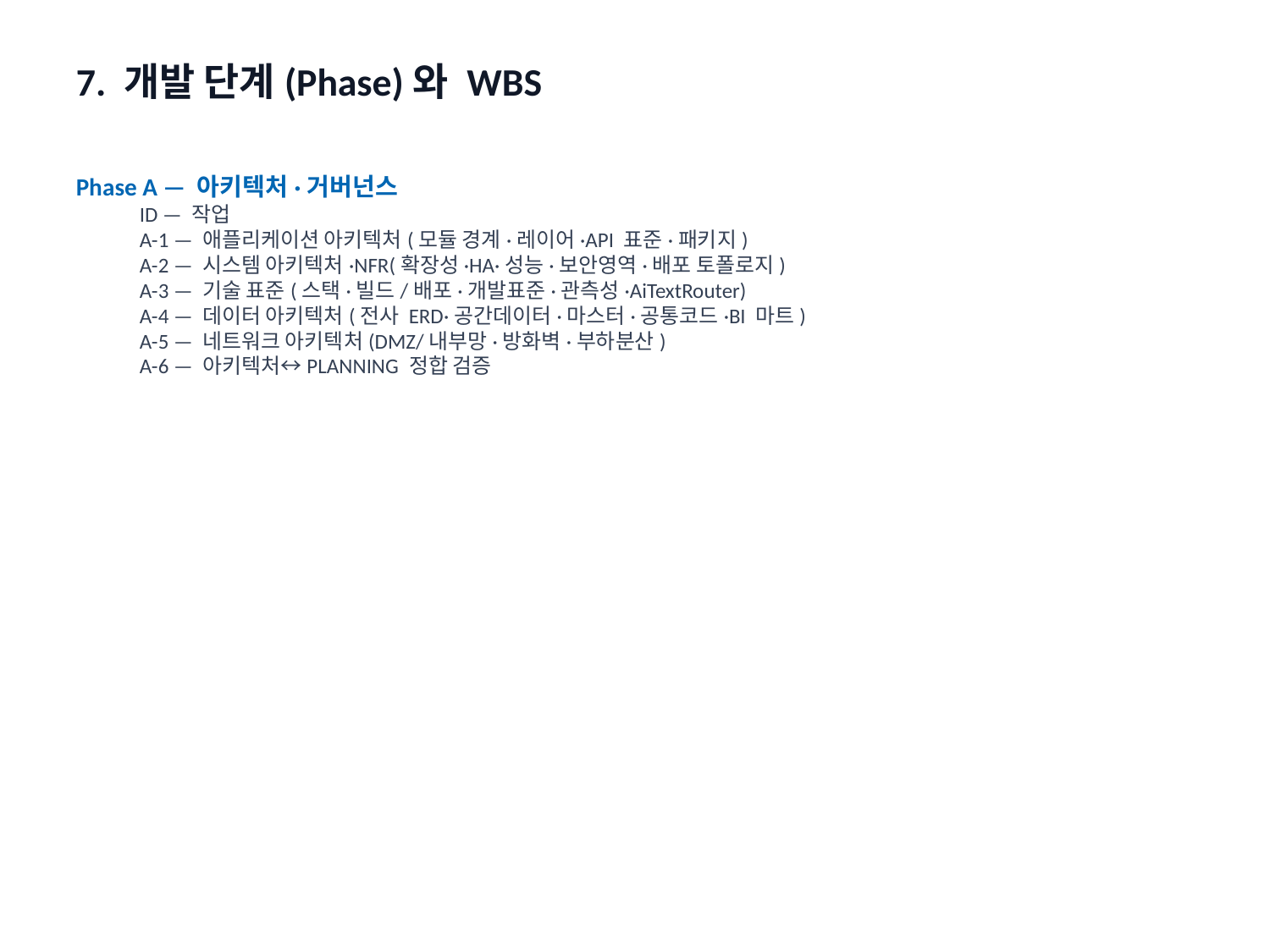

7. 개발 단계(Phase)와 WBS
Phase A — 아키텍처·거버넌스
ID — 작업
A-1 — 애플리케이션 아키텍처(모듈 경계·레이어·API 표준·패키지)
A-2 — 시스템 아키텍처·NFR(확장성·HA·성능·보안영역·배포 토폴로지)
A-3 — 기술 표준(스택·빌드/배포·개발표준·관측성·AiTextRouter)
A-4 — 데이터 아키텍처(전사 ERD·공간데이터·마스터·공통코드·BI 마트)
A-5 — 네트워크 아키텍처(DMZ/내부망·방화벽·부하분산)
A-6 — 아키텍처↔PLANNING 정합 검증